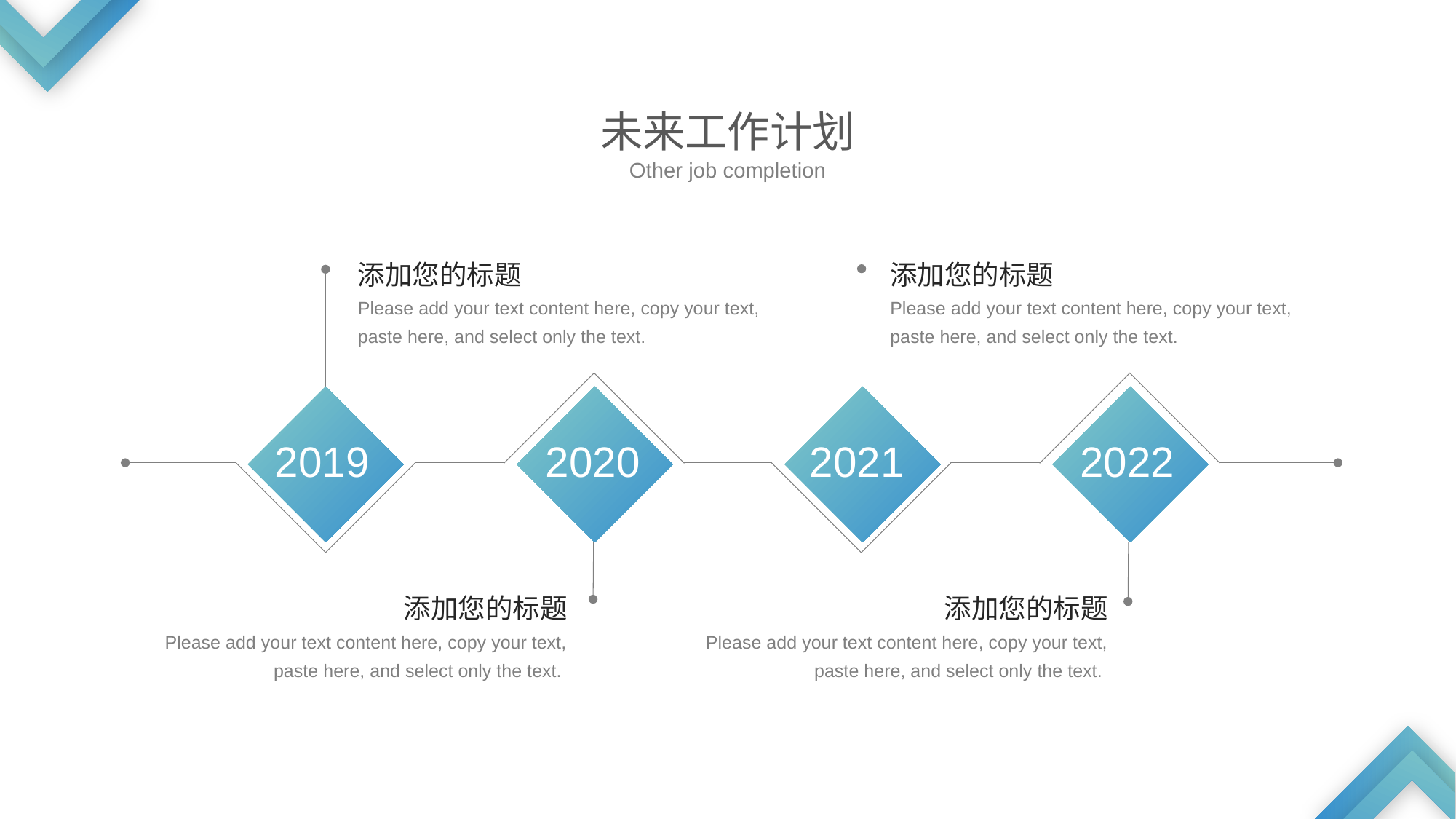

未来工作计划
Other job completion
添加您的标题
Please add your text content here, copy your text, paste here, and select only the text.
添加您的标题
Please add your text content here, copy your text, paste here, and select only the text.

2019

2020

2021

2022
添加您的标题
Please add your text content here, copy your text, paste here, and select only the text.
添加您的标题
Please add your text content here, copy your text, paste here, and select only the text.